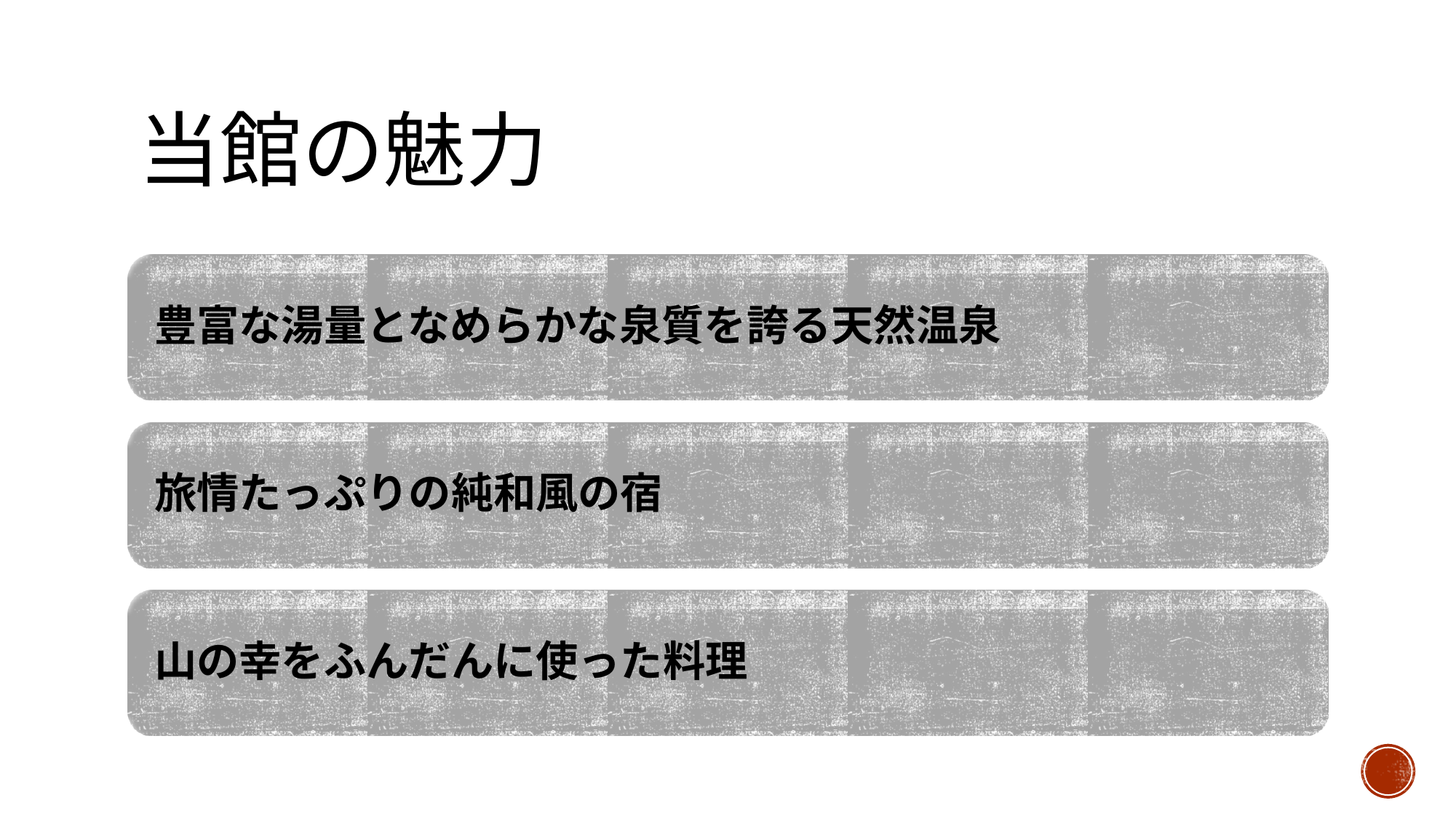

# 当館の魅力
豊富な湯量となめらかな泉質を誇る天然温泉
旅情たっぷりの純和風の宿
山の幸をふんだんに使った料理